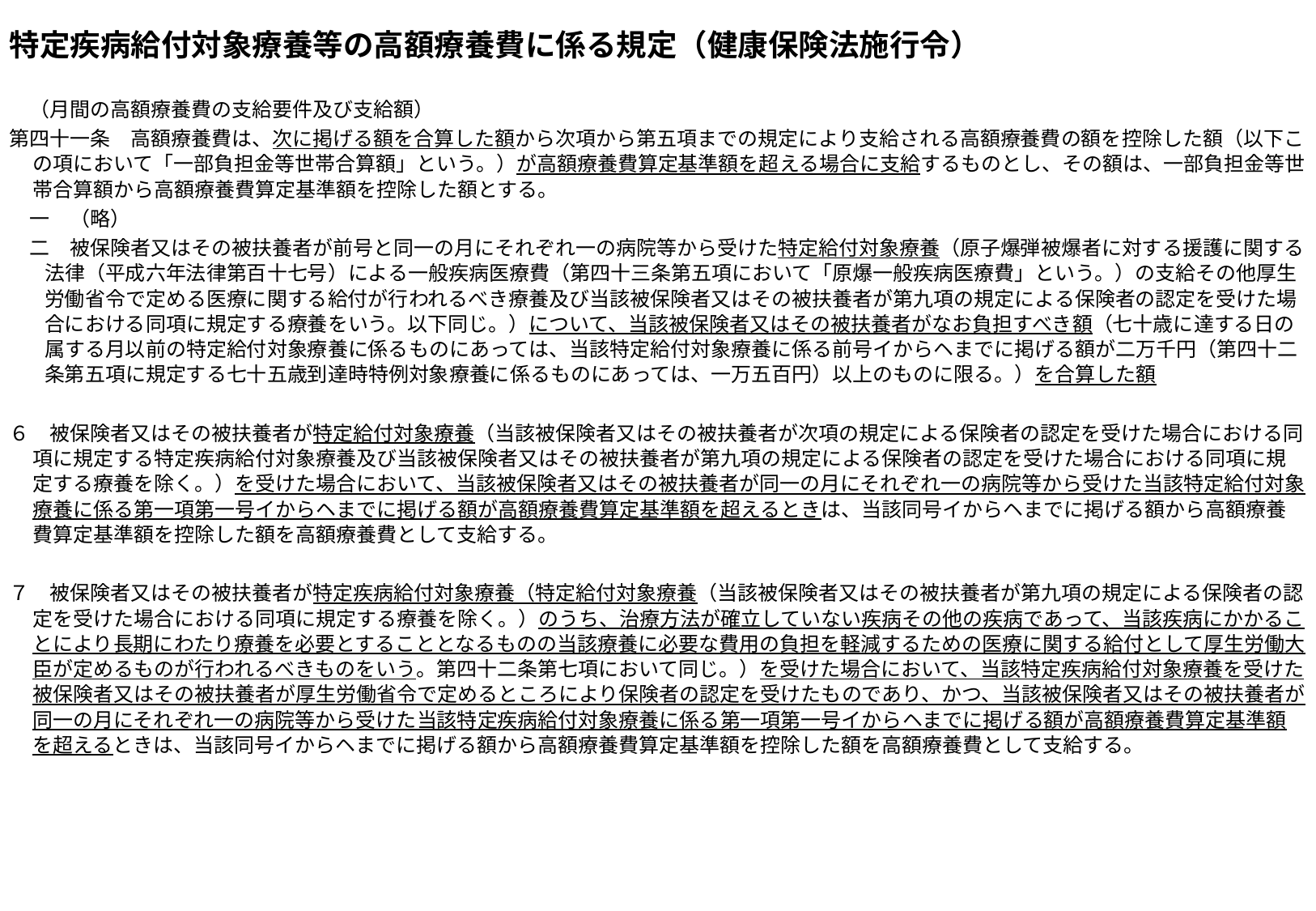

特定疾病給付対象療養等の高額療養費に係る規定（健康保険法施行令）

　（月間の高額療養費の支給要件及び支給額）
第四十一条　高額療養費は、次に掲げる額を合算した額から次項から第五項までの規定により支給される高額療養費の額を控除した額（以下この項において「一部負担金等世帯合算額」という。）が高額療養費算定基準額を超える場合に支給するものとし、その額は、一部負担金等世帯合算額から高額療養費算定基準額を控除した額とする。
　一　（略）
　二　被保険者又はその被扶養者が前号と同一の月にそれぞれ一の病院等から受けた特定給付対象療養（原子爆弾被爆者に対する援護に関する法律（平成六年法律第百十七号）による一般疾病医療費（第四十三条第五項において「原爆一般疾病医療費」という。）の支給その他厚生労働省令で定める医療に関する給付が行われるべき療養及び当該被保険者又はその被扶養者が第九項の規定による保険者の認定を受けた場合における同項に規定する療養をいう。以下同じ。）について、当該被保険者又はその被扶養者がなお負担すべき額（七十歳に達する日の属する月以前の特定給付対象療養に係るものにあっては、当該特定給付対象療養に係る前号イからヘまでに掲げる額が二万千円（第四十二条第五項に規定する七十五歳到達時特例対象療養に係るものにあっては、一万五百円）以上のものに限る。）を合算した額

６　被保険者又はその被扶養者が特定給付対象療養（当該被保険者又はその被扶養者が次項の規定による保険者の認定を受けた場合における同項に規定する特定疾病給付対象療養及び当該被保険者又はその被扶養者が第九項の規定による保険者の認定を受けた場合における同項に規定する療養を除く。）を受けた場合において、当該被保険者又はその被扶養者が同一の月にそれぞれ一の病院等から受けた当該特定給付対象療養に係る第一項第一号イからヘまでに掲げる額が高額療養費算定基準額を超えるときは、当該同号イからヘまでに掲げる額から高額療養費算定基準額を控除した額を高額療養費として支給する。

７　被保険者又はその被扶養者が特定疾病給付対象療養（特定給付対象療養（当該被保険者又はその被扶養者が第九項の規定による保険者の認定を受けた場合における同項に規定する療養を除く。）のうち、治療方法が確立していない疾病その他の疾病であって、当該疾病にかかることにより長期にわたり療養を必要とすることとなるものの当該療養に必要な費用の負担を軽減するための医療に関する給付として厚生労働大臣が定めるものが行われるべきものをいう。第四十二条第七項において同じ。）を受けた場合において、当該特定疾病給付対象療養を受けた被保険者又はその被扶養者が厚生労働省令で定めるところにより保険者の認定を受けたものであり、かつ、当該被保険者又はその被扶養者が同一の月にそれぞれ一の病院等から受けた当該特定疾病給付対象療養に係る第一項第一号イからヘまでに掲げる額が高額療養費算定基準額を超えるときは、当該同号イからヘまでに掲げる額から高額療養費算定基準額を控除した額を高額療養費として支給する。